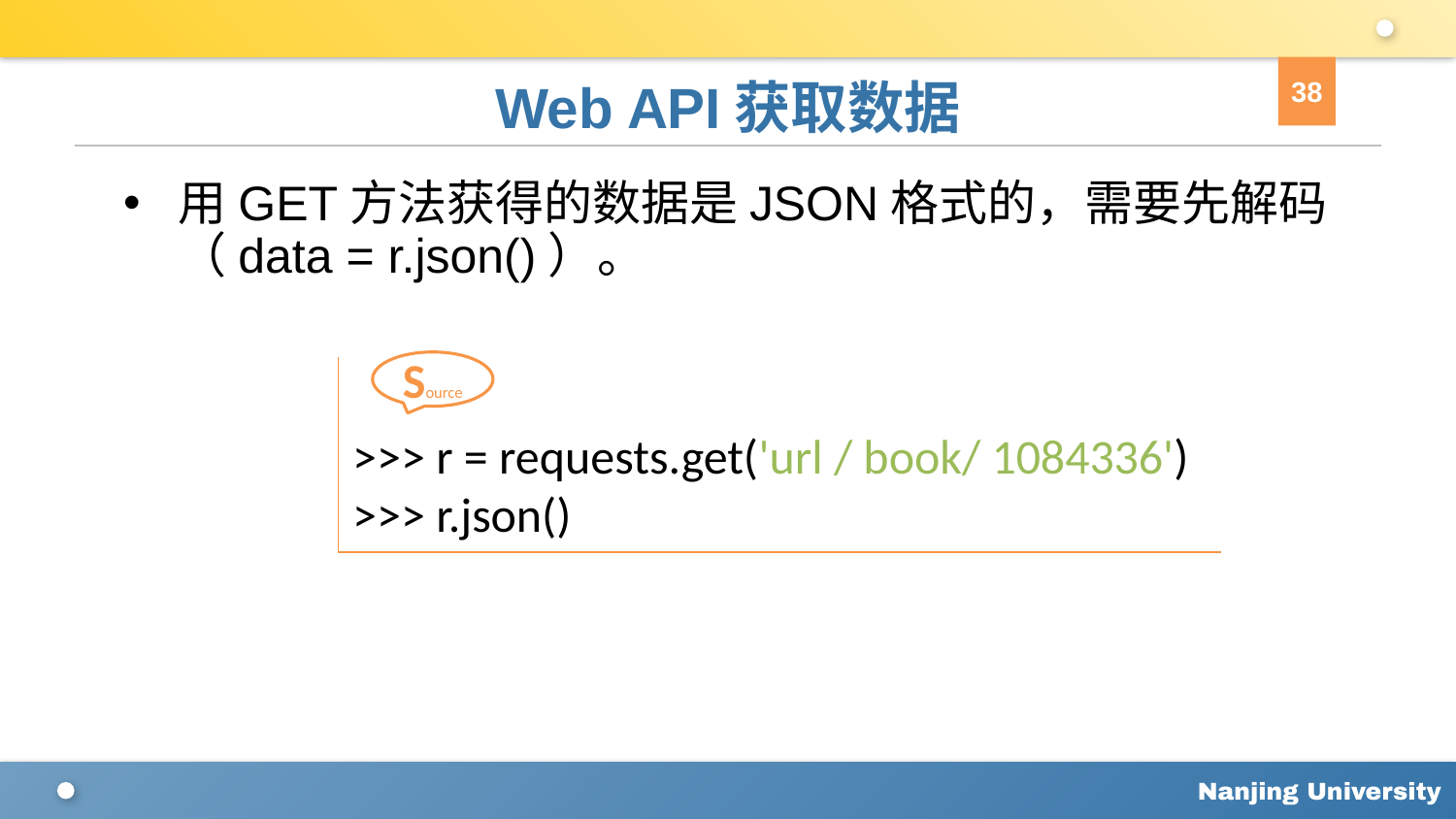

38
# Web API获取数据
用GET方法获得的数据是JSON格式的，需要先解码（data = r.json()）。

Source

>>> r = requests.get('url / book/ 1084336')
>>> r.json()